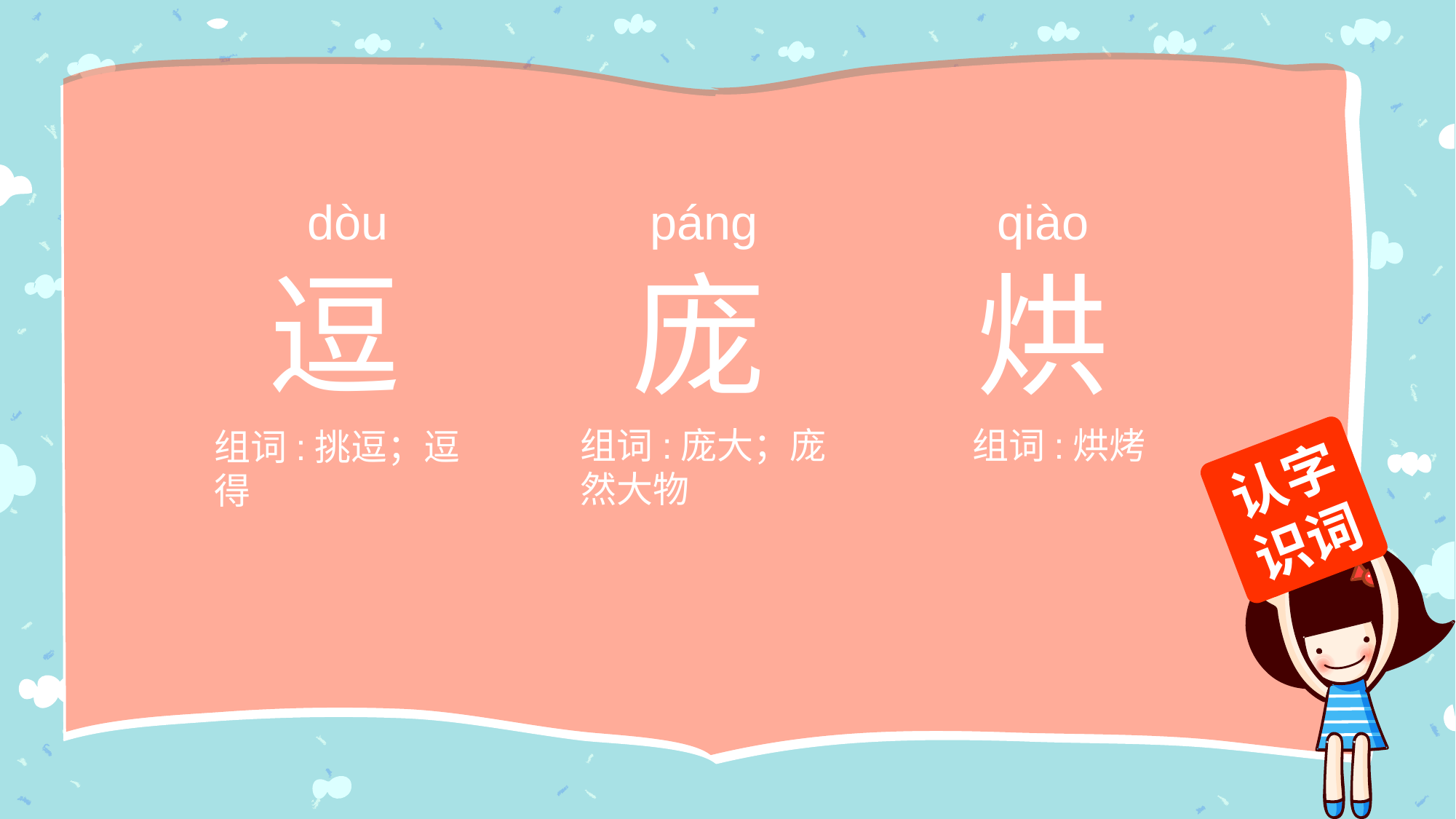

páng
庞
组词:庞大；庞然大物
qiào
烘
组词:烘烤
dòu
逗
组词:挑逗；逗得